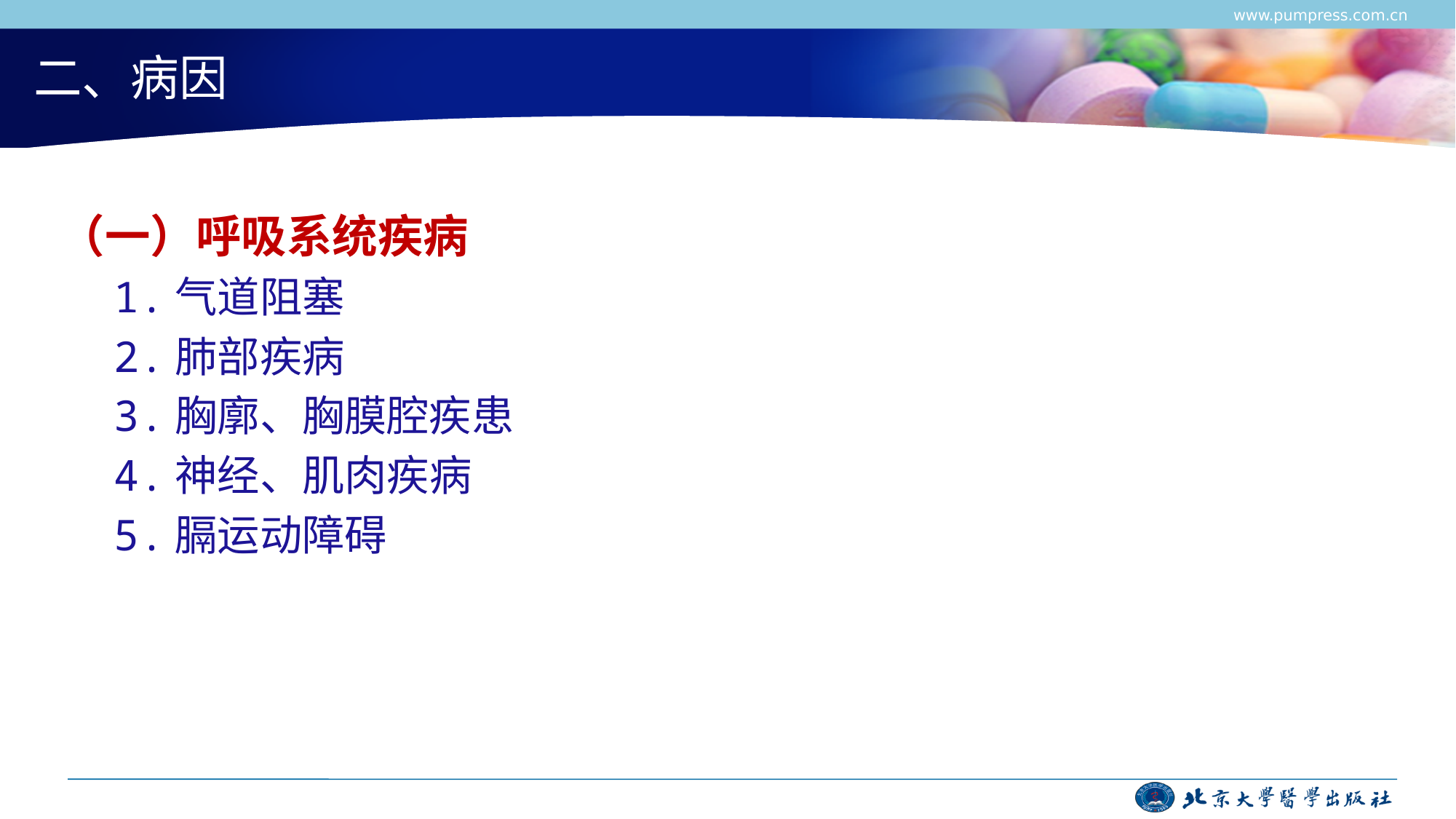

www.pumpress.com.cn
# 二、病因
（一）呼吸系统疾病
1.气道阻塞
2.肺部疾病
3.胸廓、胸膜腔疾患
4.神经、肌肉疾病
5.膈运动障碍